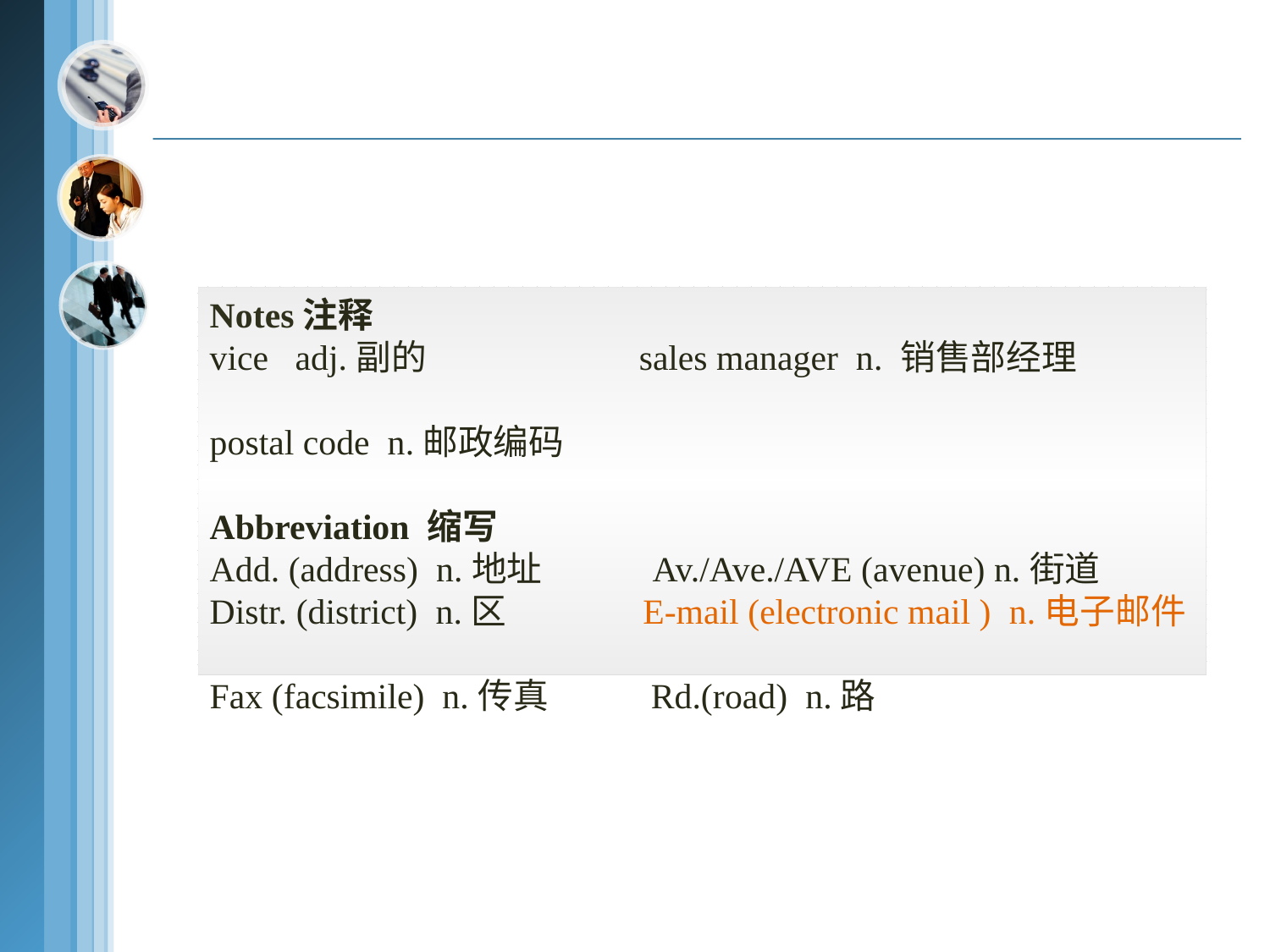

Notes注释
vice   adj.副的                          sales manager  n. 销售部经理
postal code  n.邮政编码

Abbreviation 缩写
Add. (address)  n.地址             Av./Ave./AVE (avenue) n.街道
Distr. (district)  n.区                E-mail (electronic mail )  n.电子邮件
Fax (facsimile)  n.传真            Rd.(road)  n.路